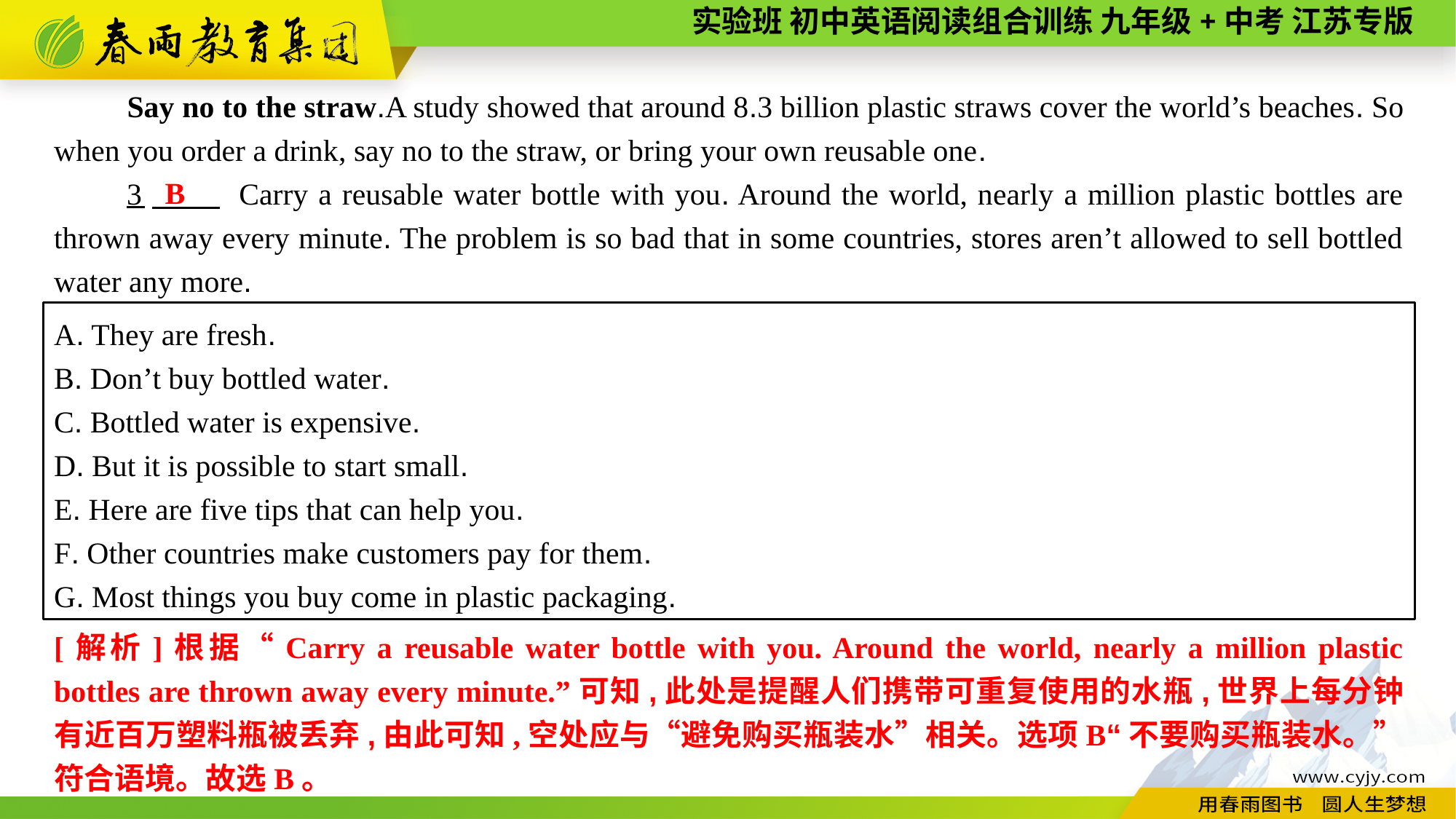

Say no to the straw.A study showed that around 8.3 billion plastic straws cover the world’s beaches. So when you order a drink, say no to the straw, or bring your own reusable one.
3　     Carry a reusable water bottle with you. Around the world, nearly a million plastic bottles are thrown away every minute. The problem is so bad that in some countries, stores aren’t allowed to sell bottled water any more.
B
A. They are fresh.
B. Don’t buy bottled water.
C. Bottled water is expensive.
D. But it is possible to start small.
E. Here are five tips that can help you.
F. Other countries make customers pay for them.
G. Most things you buy come in plastic packaging.
[解析]根据“Carry a reusable water bottle with you. Around the world, nearly a million plastic bottles are thrown away every minute.”可知,此处是提醒人们携带可重复使用的水瓶,世界上每分钟有近百万塑料瓶被丢弃,由此可知,空处应与“避免购买瓶装水”相关。选项B“不要购买瓶装水。”符合语境。故选B。